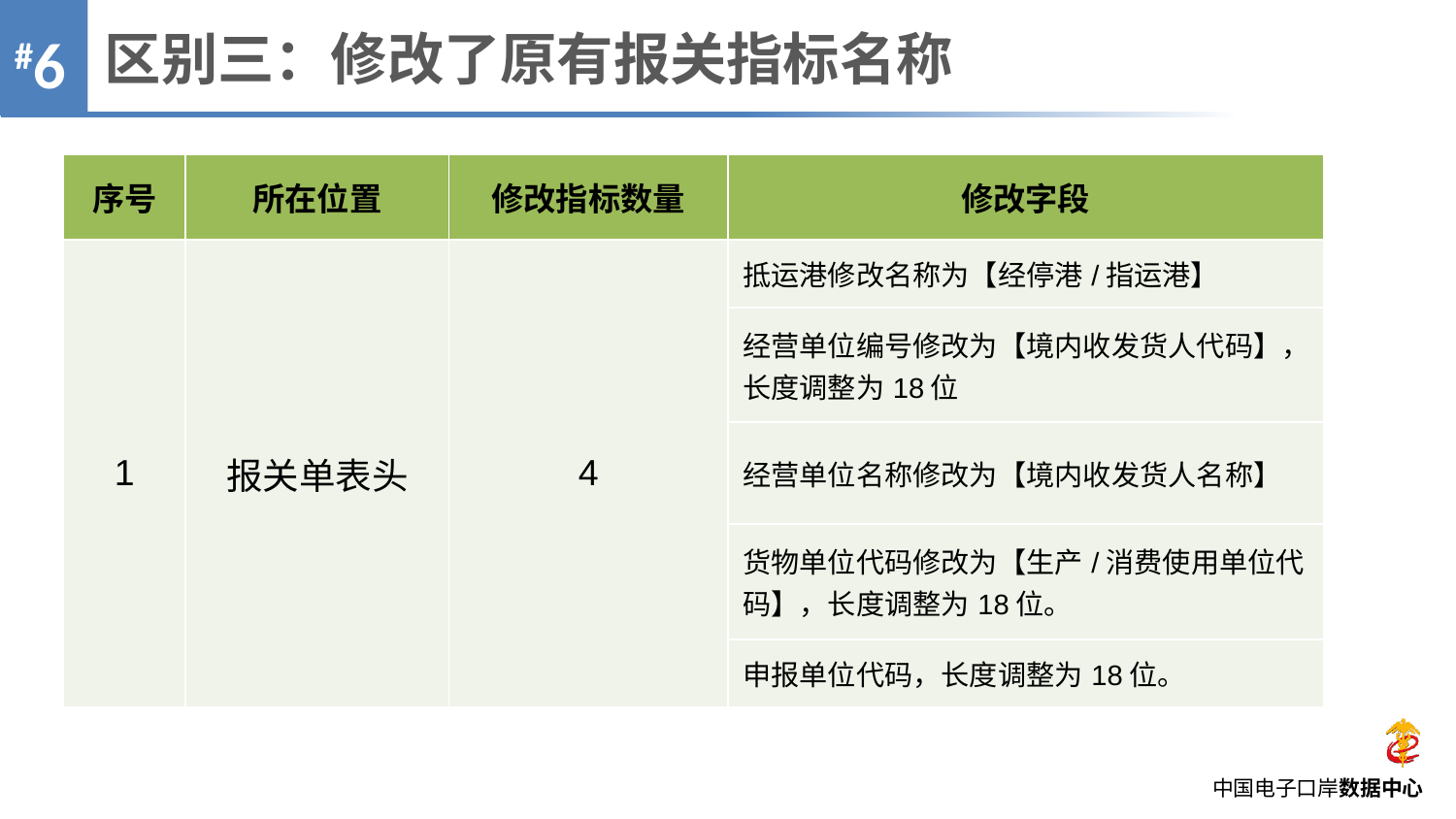

区别三：修改了原有报关指标名称
#6
| 序号 | 所在位置 | 修改指标数量 | 修改字段 |
| --- | --- | --- | --- |
| 1 | 报关单表头 | 4 | 抵运港修改名称为【经停港/指运港】 |
|  |  |  | 经营单位编号修改为【境内收发货人代码】，长度调整为18位 |
|  |  |  | 经营单位名称修改为【境内收发货人名称】 |
|  |  |  | 货物单位代码修改为【生产/消费使用单位代码】，长度调整为18位。 |
|  |  |  | 申报单位代码，长度调整为18位。 |